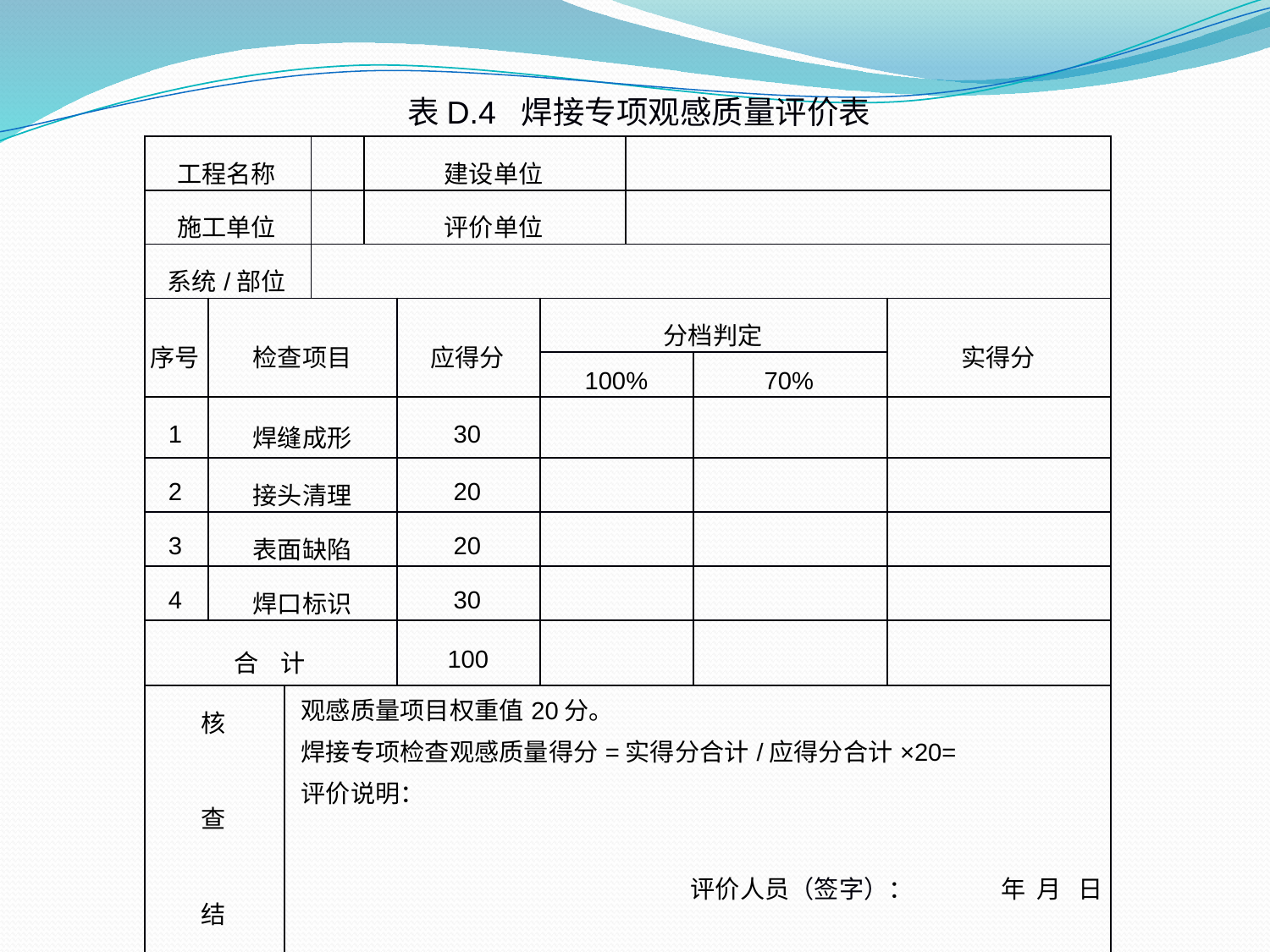

表D.4  焊接专项观感质量评价表
| 工程名称 |  |  |  | 建设单位 |  |  |  |  |  |
| --- | --- | --- | --- | --- | --- | --- | --- | --- | --- |
| 施工单位 |  |  |  | 评价单位 |  |  |  |  |  |
| 系统/部位 |  |  |  |  |  |  |  |  |  |
| 序号 | 检查项目 |  |  |  | 应得分 | 分档判定 |  |  | 实得分 |
|  |  |  |  |  |  | 100% |  | 70% |  |
| 1 | 焊缝成形 |  |  |  | 30 |  |  |  |  |
| 2 | 接头清理 |  |  |  | 20 |  |  |  |  |
| 3 | 表面缺陷 |  |  |  | 20 |  |  |  |  |
| 4 | 焊口标识 |  |  |  | 30 |  |  |  |  |
| 合 计 |  |  |  |  | 100 |  |  |  |  |
| 核   查   结   果 |  | 观感质量项目权重值20分。 焊接专项检查观感质量得分=实得分合计/应得分合计×20= 评价说明：   评价人员（签字）： 年 月 日 |  |  |  |  |  |  |  |